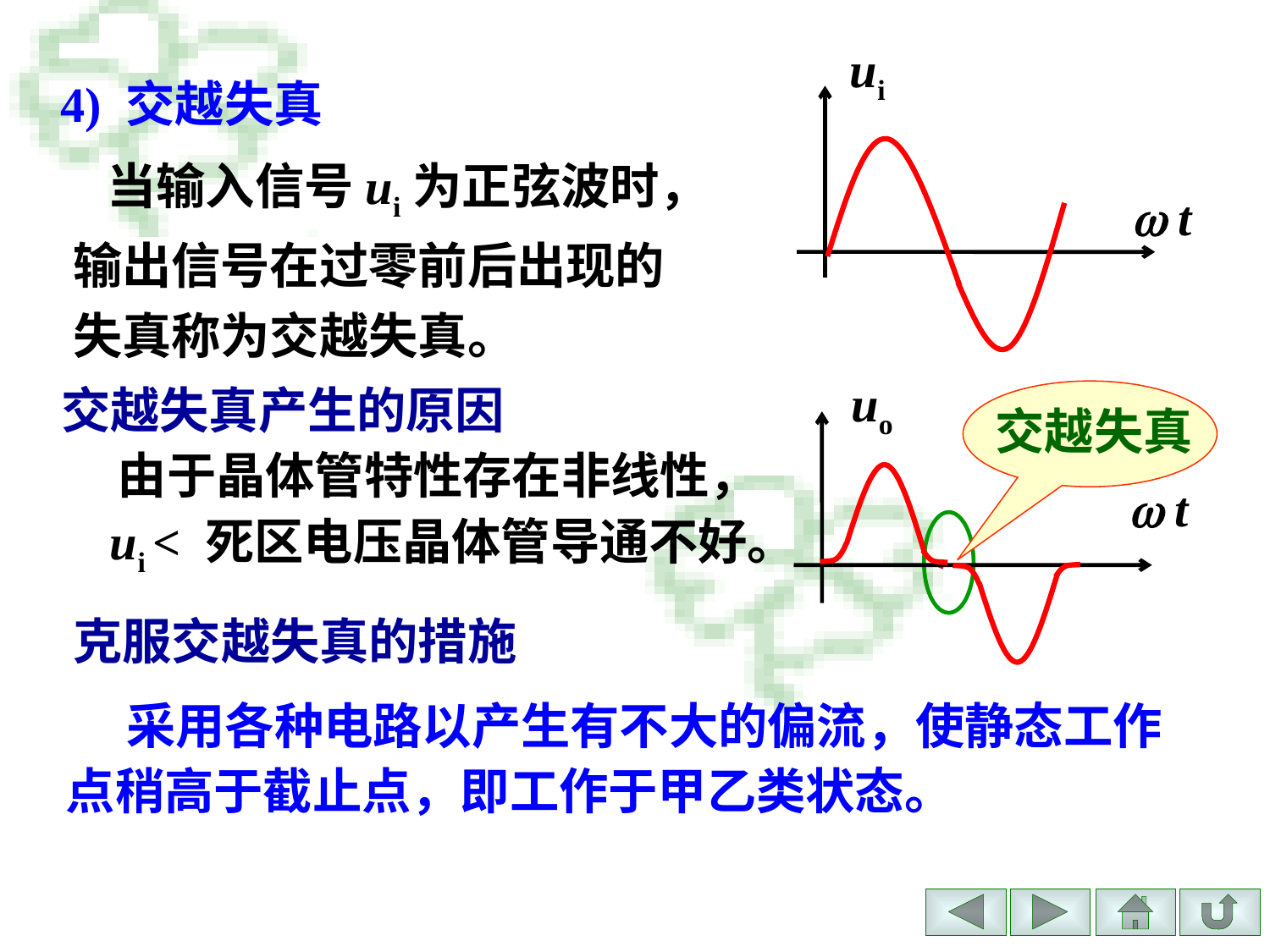

ui

ω t

 4) 交越失真
  当输入信号ui为正弦波时，
输出信号在过零前后出现的
失真称为交越失真。
交越失真产生的原因
    由于晶体管特性存在非线性，
    ui < 死区电压晶体管导通不好。
uo

ω t

交越失真

克服交越失真的措施
　 采用各种电路以产生有不大的偏流，使静态工作点稍高于截止点，即工作于甲乙类状态。